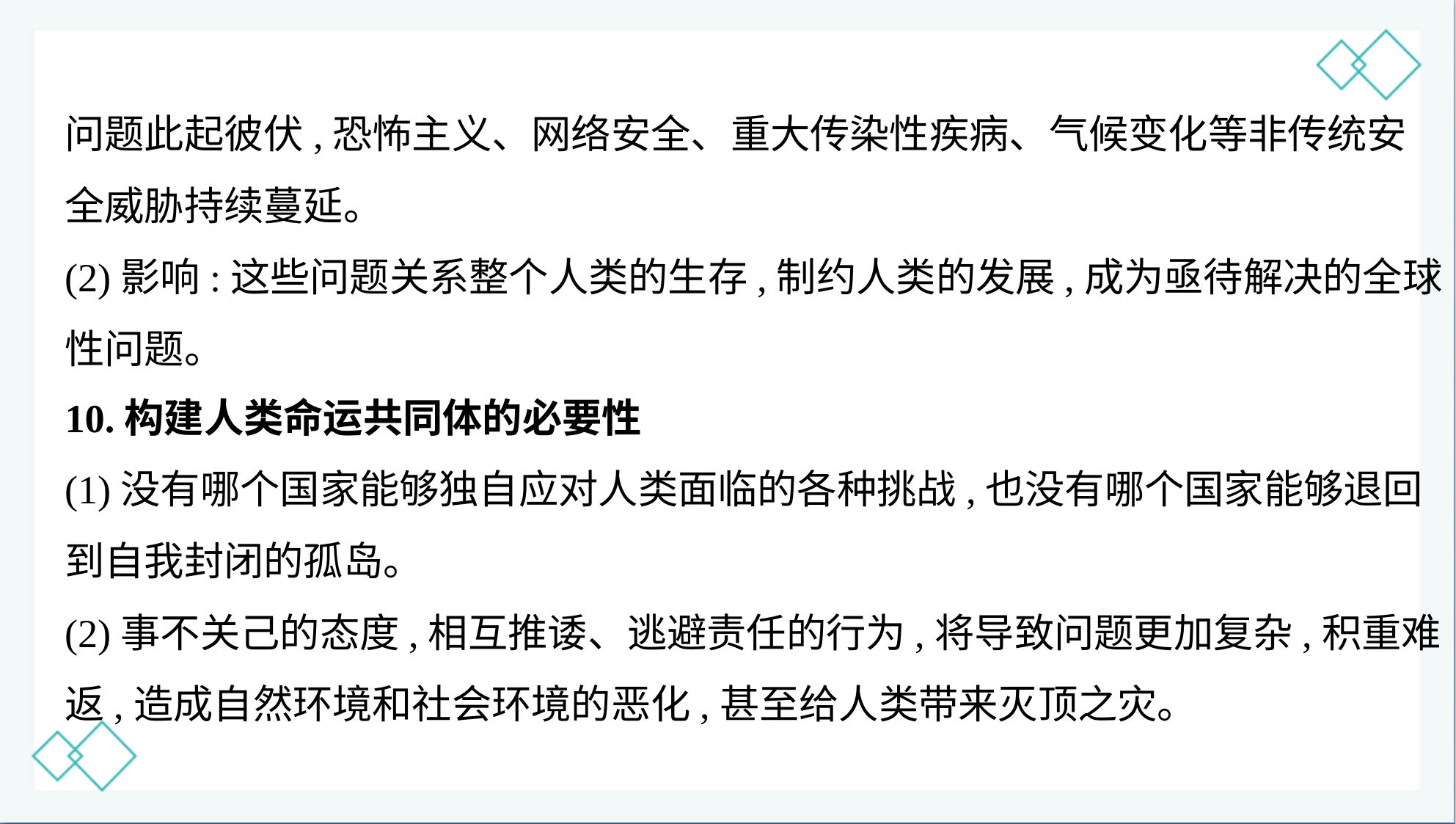

问题此起彼伏,恐怖主义、网络安全、重大传染性疾病、气候变化等非传统安
全威胁持续蔓延。
(2)影响:这些问题关系整个人类的生存,制约人类的发展,成为亟待解决的全球
性问题。
10.构建人类命运共同体的必要性
(1)没有哪个国家能够独自应对人类面临的各种挑战,也没有哪个国家能够退回
到自我封闭的孤岛。
(2)事不关己的态度,相互推诿、逃避责任的行为,将导致问题更加复杂,积重难
返,造成自然环境和社会环境的恶化,甚至给人类带来灭顶之灾。